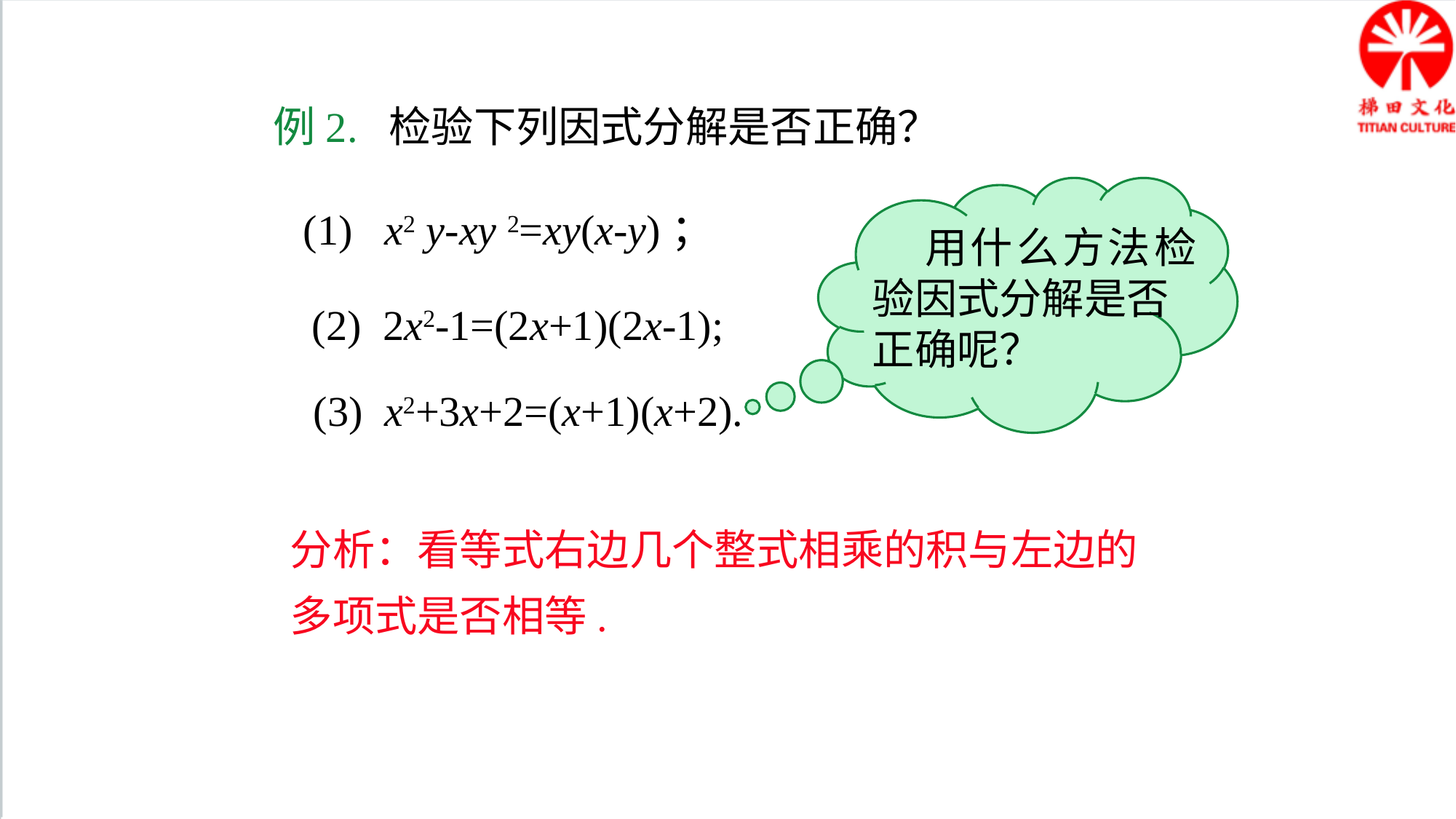

例2.  检验下列因式分解是否正确？

  (1)   x2 y-xy 2=xy(x-y)；
   用什么方法检验因式分解是否
正确呢？
(2)  2x2-1=(2x+1)(2x-1);
(3)  x2+3x+2=(x+1)(x+2).
分析：看等式右边几个整式相乘的积与左边的多项式是否相等.